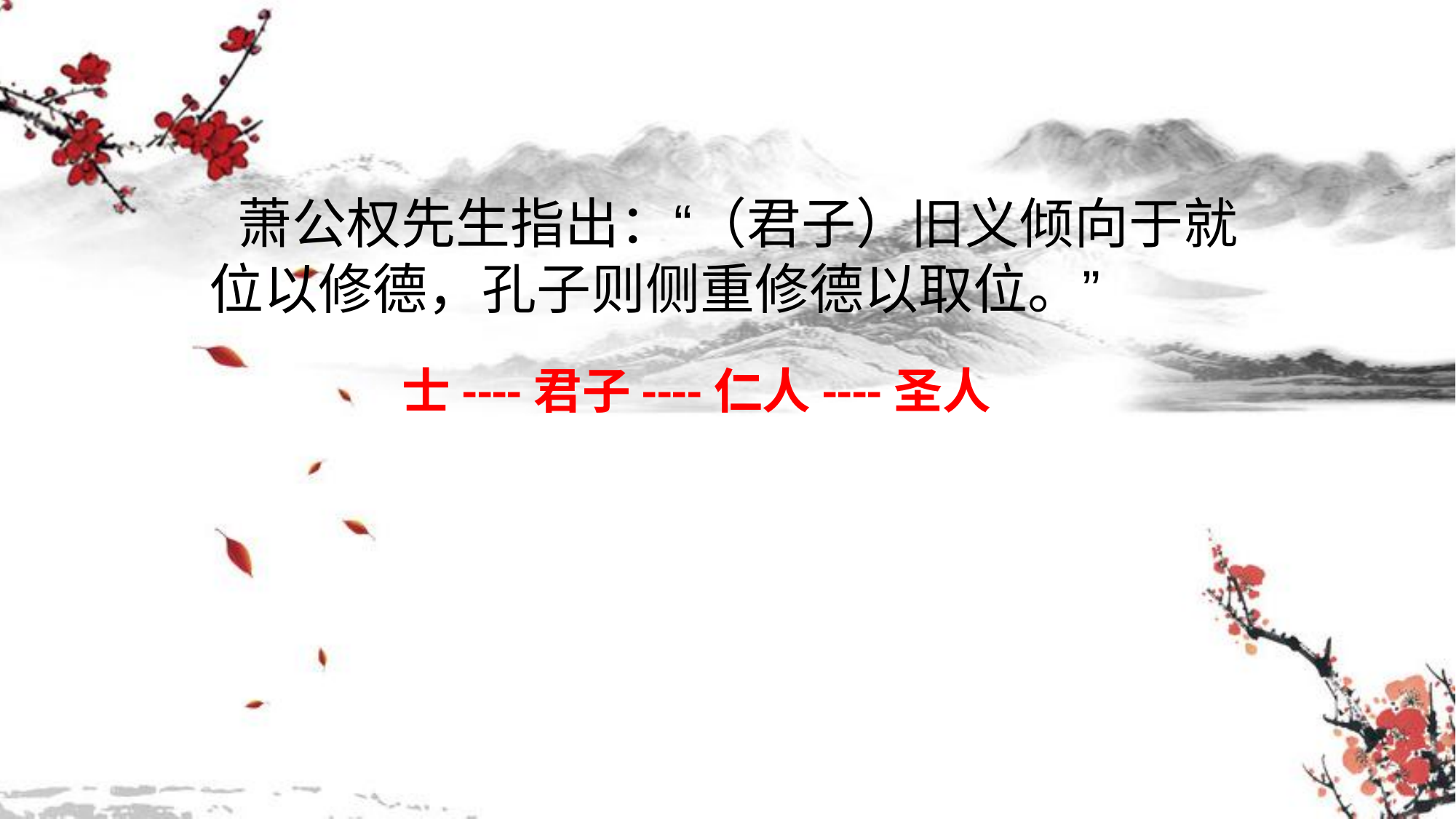

萧公权先生指出：“（君子）旧义倾向于就位以修德，孔子则侧重修德以取位。”
士----君子----仁人----圣人